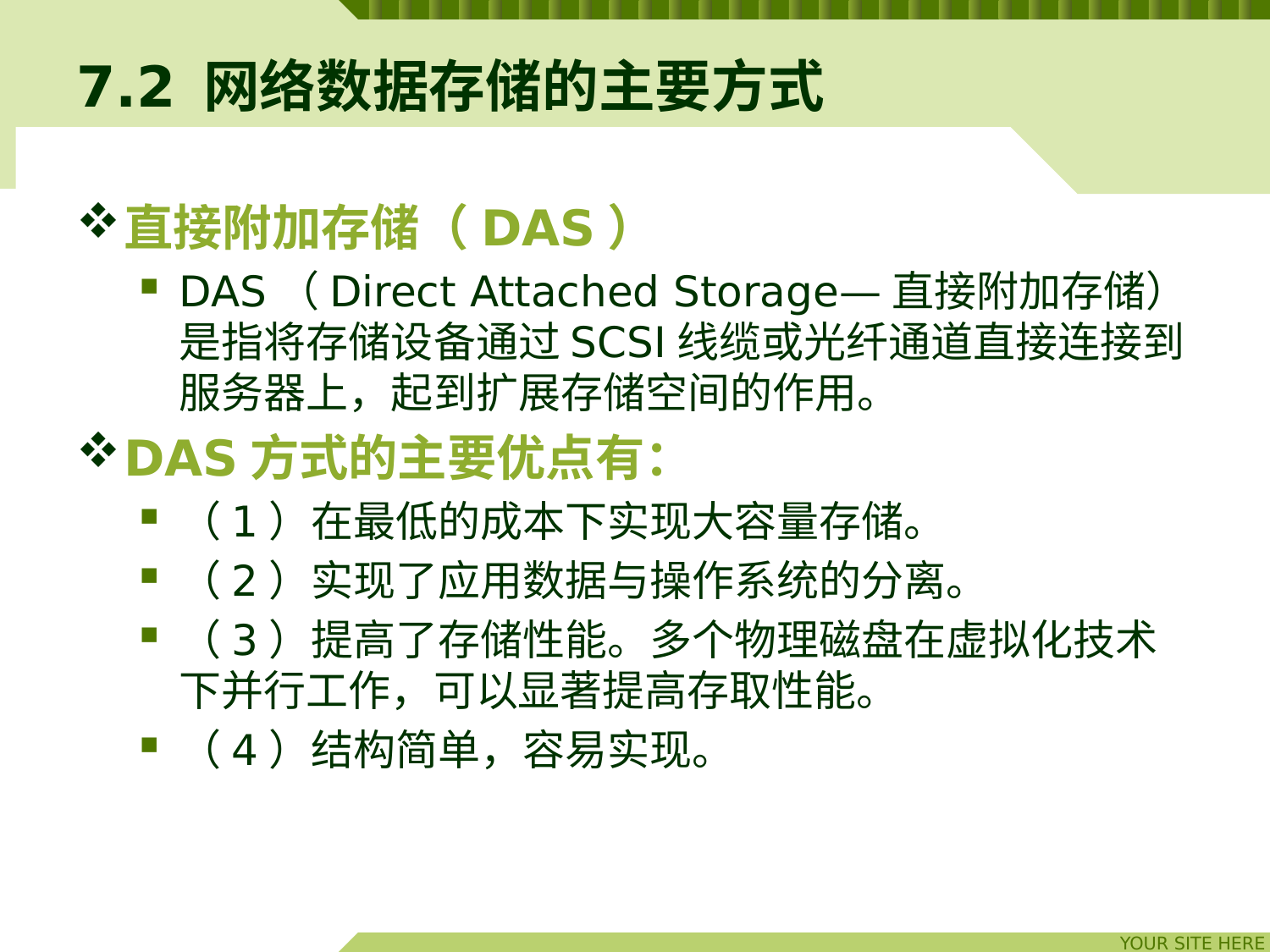

# 7.2	网络数据存储的主要方式
直接附加存储（DAS）
DAS（Direct Attached Storage—直接附加存储）是指将存储设备通过SCSI线缆或光纤通道直接连接到服务器上，起到扩展存储空间的作用。
DAS方式的主要优点有：
（1）在最低的成本下实现大容量存储。
（2）实现了应用数据与操作系统的分离。
（3）提高了存储性能。多个物理磁盘在虚拟化技术下并行工作，可以显著提高存取性能。
（4）结构简单，容易实现。